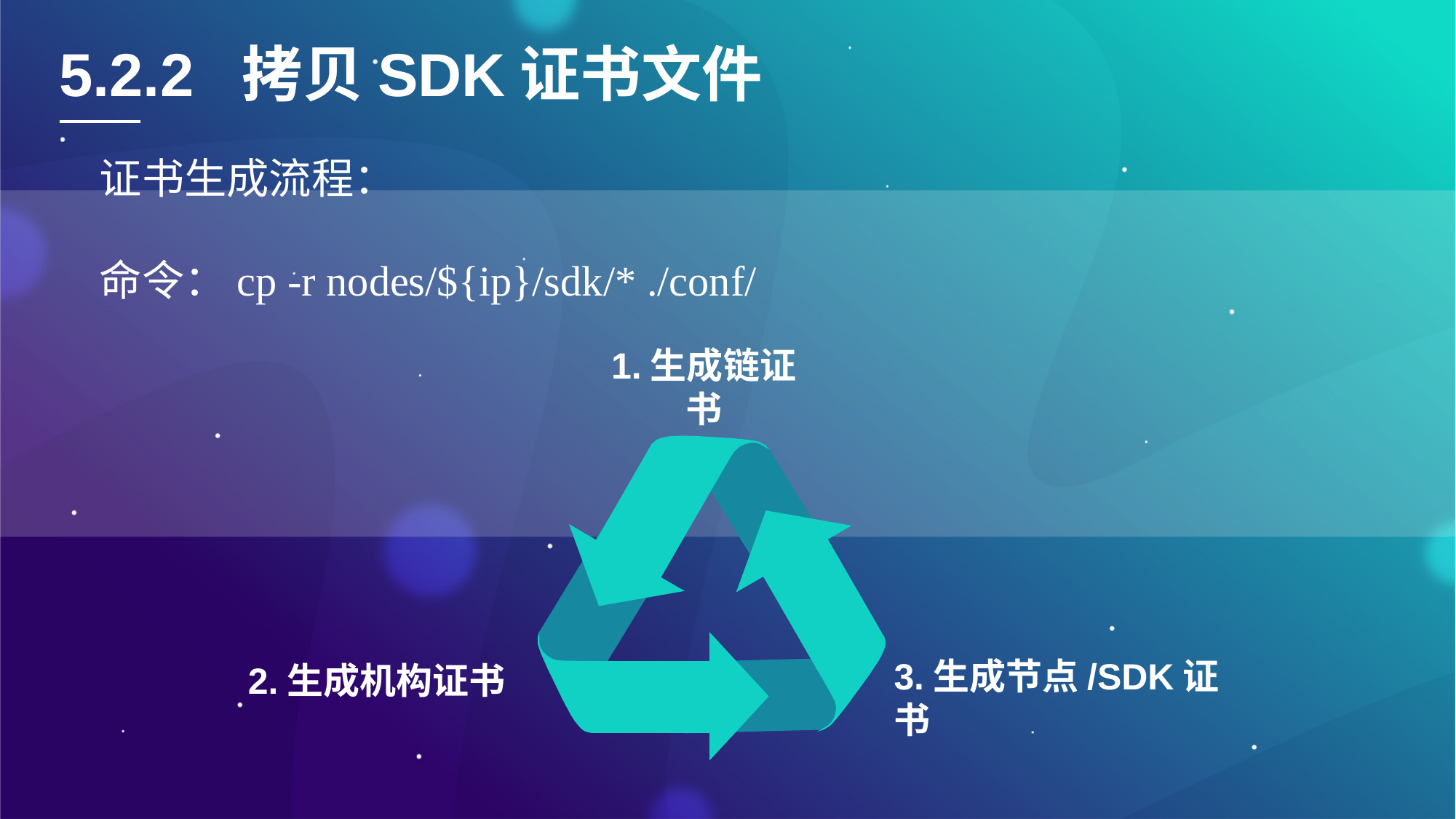

5.2.2  拷贝SDK证书文件
证书生成流程：

命令：cp -r nodes/${ip}/sdk/* ./conf/

1.生成链证书

3.生成节点/SDK证书
2.生成机构证书